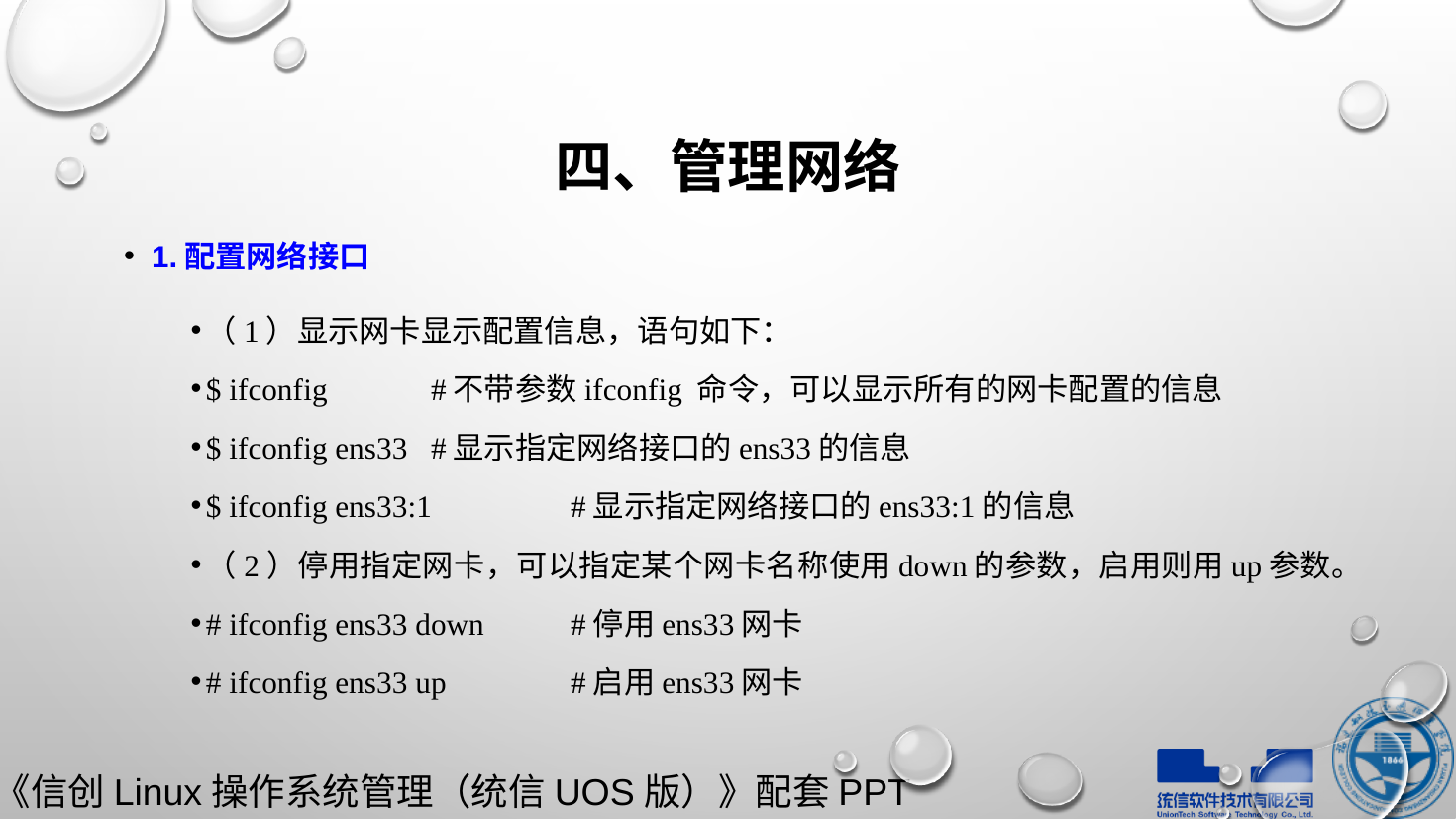

# 四、管理网络
1.配置网络接口
（1）显示网卡显示配置信息，语句如下：
$ ifconfig				#不带参数ifconfig 命令，可以显示所有的网卡配置的信息
$ ifconfig ens33			#显示指定网络接口的ens33的信息
$ ifconfig ens33:1			#显示指定网络接口的ens33:1的信息
（2）停用指定网卡，可以指定某个网卡名称使用down的参数，启用则用up参数。
# ifconfig ens33 down				#停用ens33网卡
# ifconfig ens33 up				#启用ens33网卡